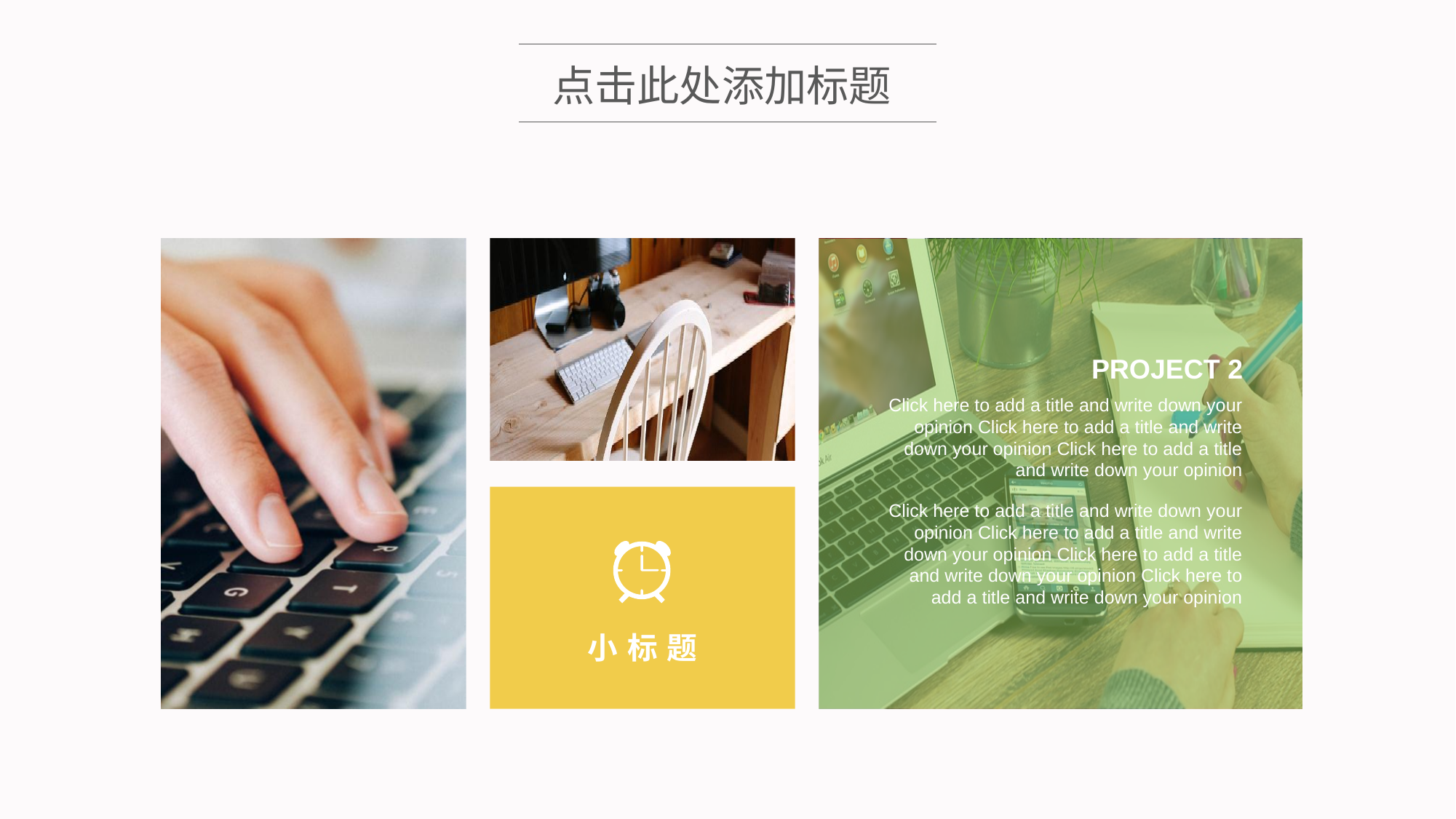

点击此处添加标题

PROJECT 2
Click here to add a title and write down your opinion Click here to add a title and write down your opinion Click here to add a title and write down your opinion
Click here to add a title and write down your opinion Click here to add a title and write down your opinion Click here to add a title and write down your opinion Click here to add a title and write down your opinion

小标题